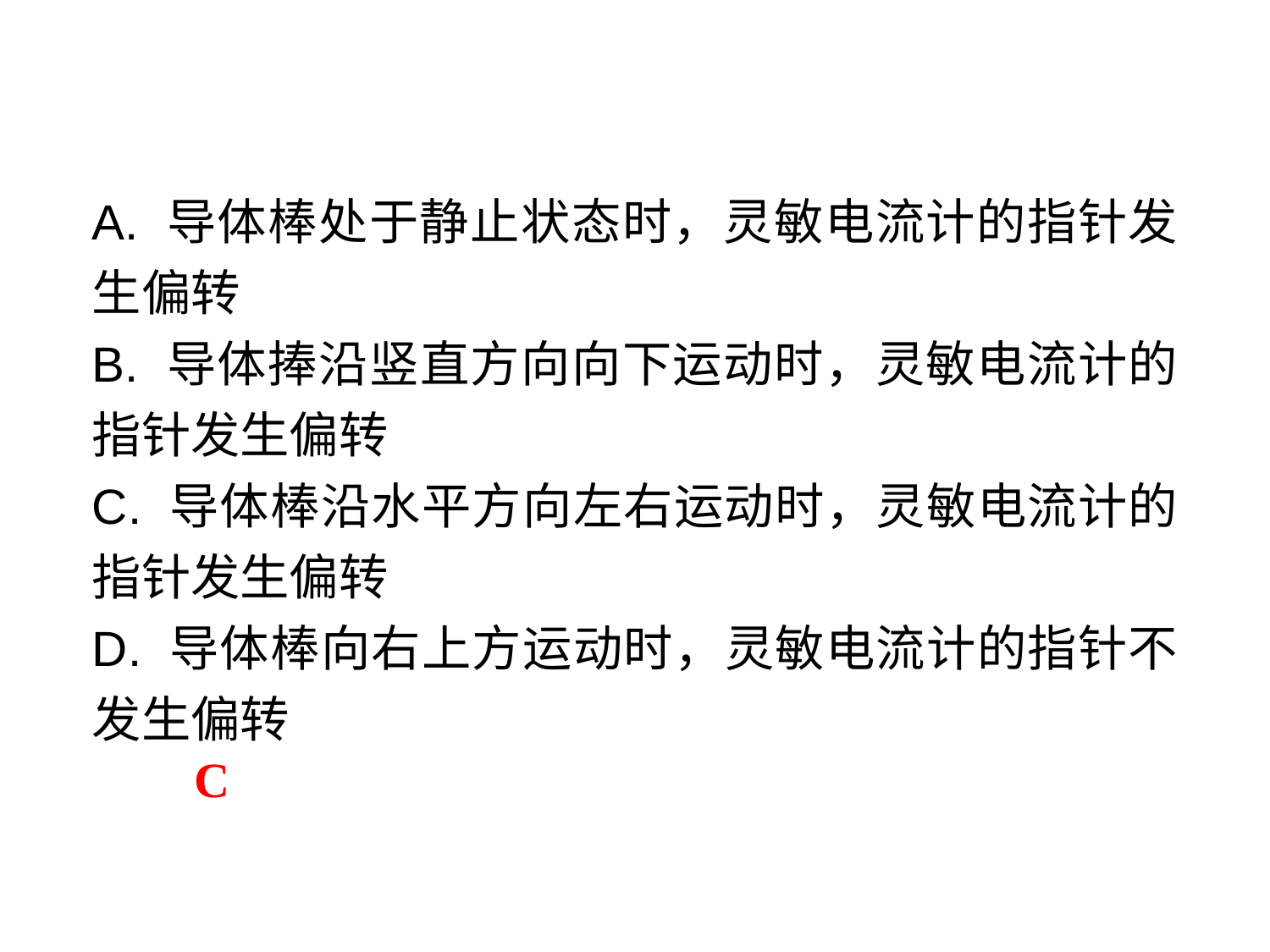

A. 导体棒处于静止状态时，灵敏电流计的指针发生偏转
B. 导体捧沿竖直方向向下运动时，灵敏电流计的指针发生偏转
C. 导体棒沿水平方向左右运动时，灵敏电流计的指针发生偏转
D. 导体棒向右上方运动时，灵敏电流计的指针不发生偏转
C